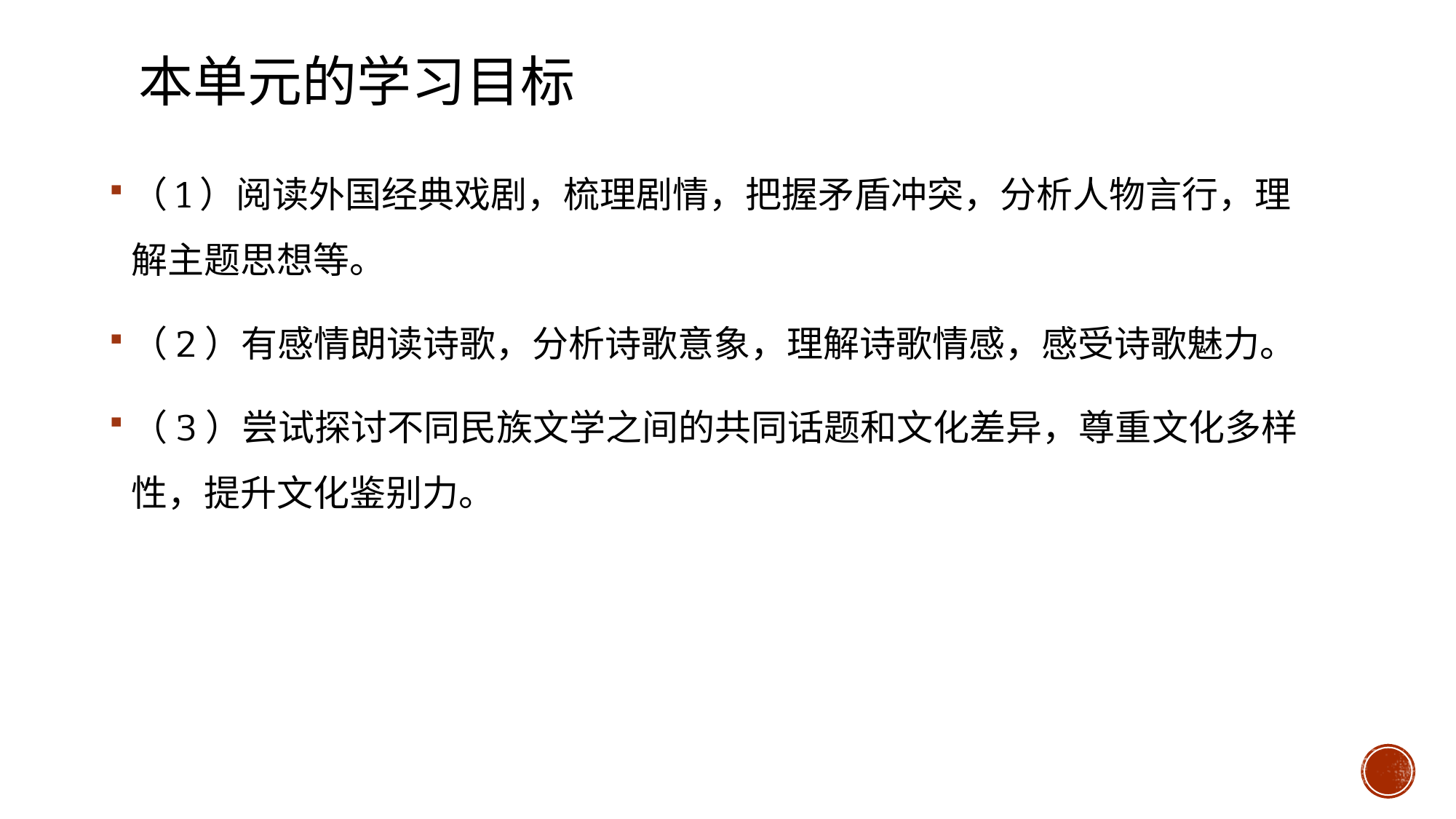

# 本单元的学习目标
（1）阅读外国经典戏剧，梳理剧情，把握矛盾冲突，分析人物言行，理解主题思想等。
（2）有感情朗读诗歌，分析诗歌意象，理解诗歌情感，感受诗歌魅力。
（3）尝试探讨不同民族文学之间的共同话题和文化差异，尊重文化多样性，提升文化鉴别力。